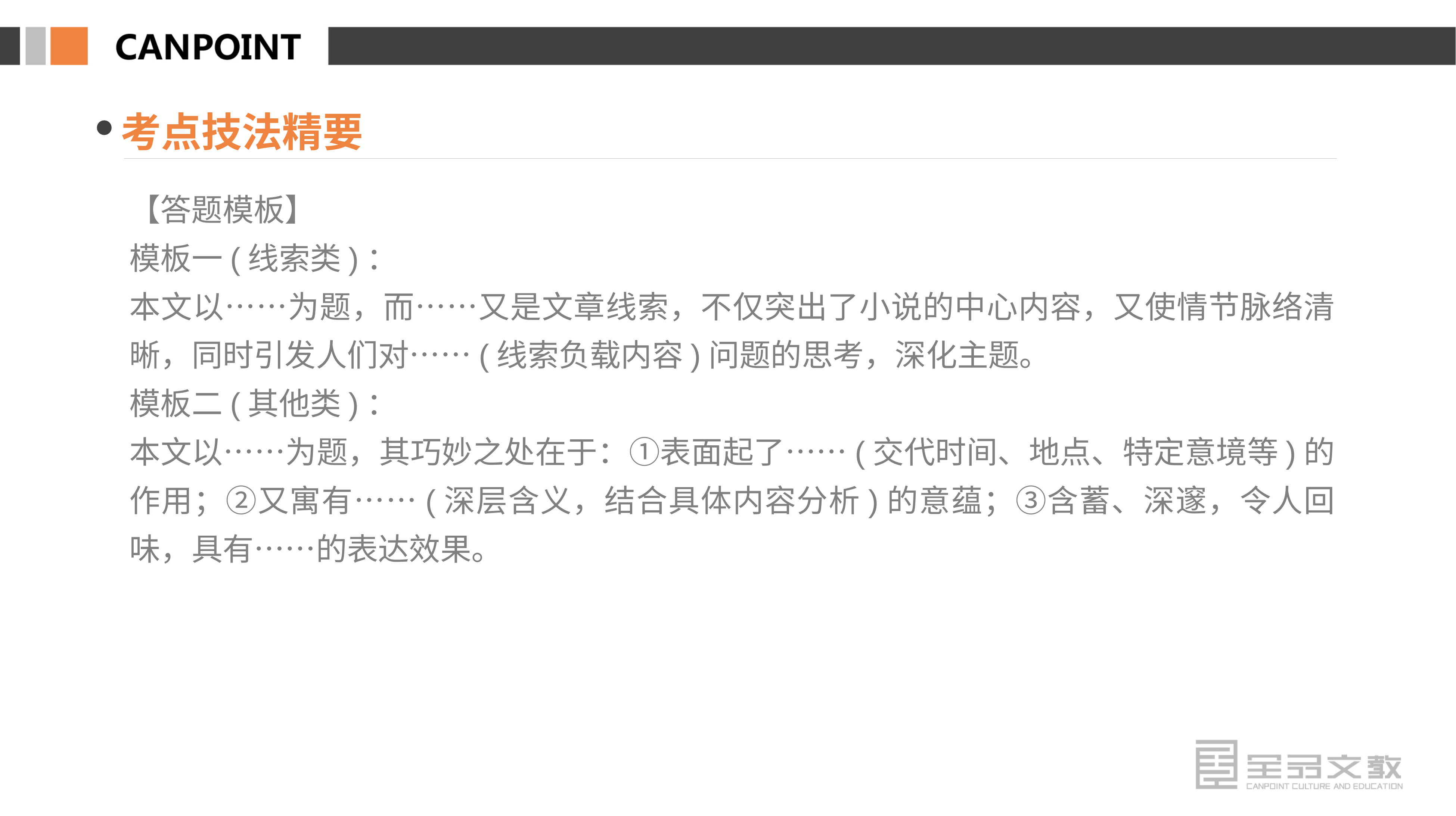

考点技法精要

【答题模板】
模板一(线索类)：
本文以……为题，而……又是文章线索，不仅突出了小说的中心内容，又使情节脉络清晰，同时引发人们对……(线索负载内容)问题的思考，深化主题。
模板二(其他类)：
本文以……为题，其巧妙之处在于：①表面起了……(交代时间、地点、特定意境等)的作用；②又寓有……(深层含义，结合具体内容分析)的意蕴；③含蓄、深邃，令人回味，具有……的表达效果。